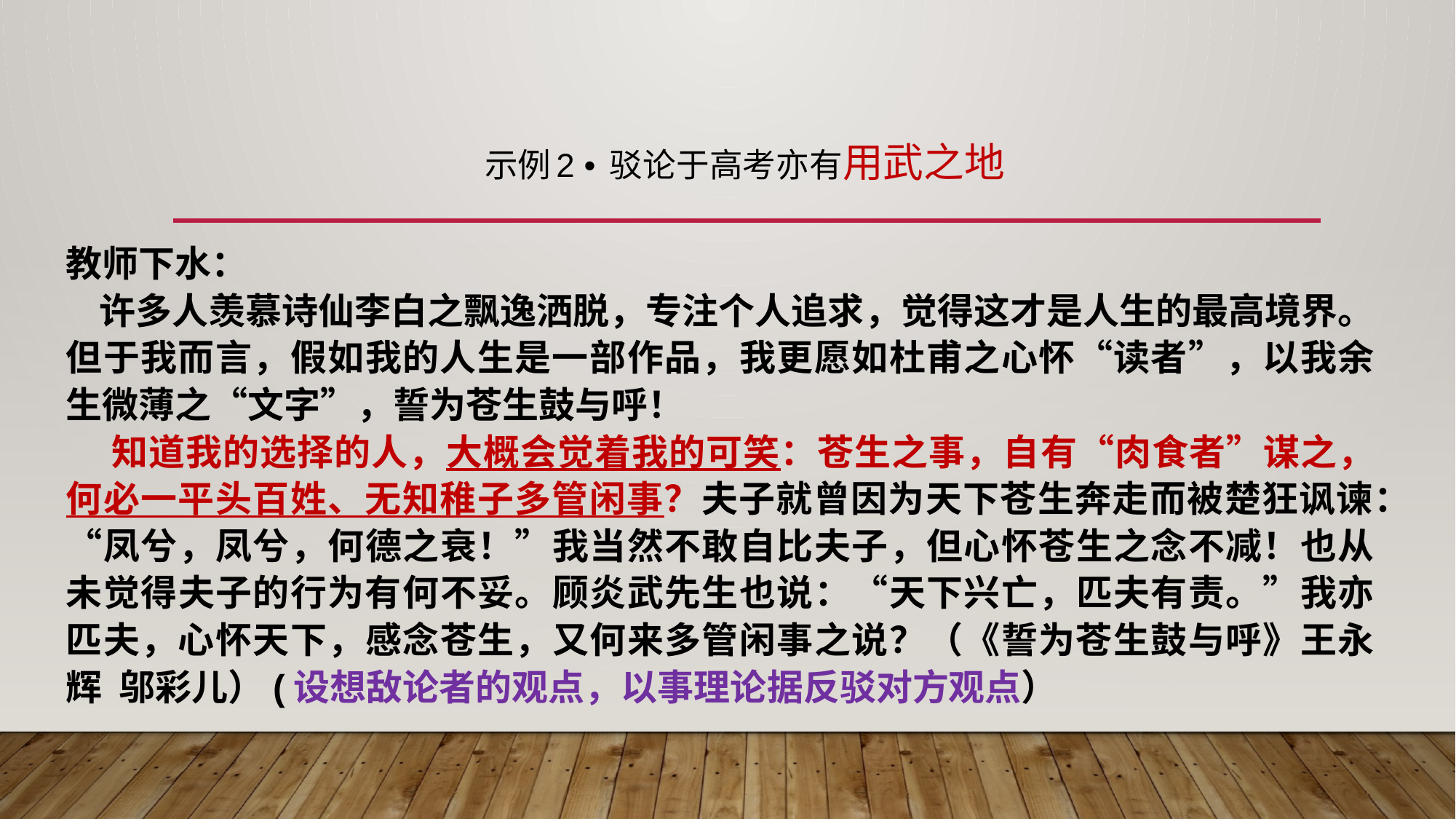

示例2 • 驳论于高考亦有用武之地
教师下水：
   许多人羡慕诗仙李白之飘逸洒脱，专注个人追求，觉得这才是人生的最高境界。但于我而言，假如我的人生是一部作品，我更愿如杜甫之心怀“读者”，以我余生微薄之“文字”，誓为苍生鼓与呼！
    知道我的选择的人，大概会觉着我的可笑：苍生之事，自有“肉食者”谋之，何必一平头百姓、无知稚子多管闲事？夫子就曾因为天下苍生奔走而被楚狂讽谏：“凤兮，凤兮，何德之衰！”我当然不敢自比夫子，但心怀苍生之念不减！也从未觉得夫子的行为有何不妥。顾炎武先生也说：“天下兴亡，匹夫有责。”我亦匹夫，心怀天下，感念苍生，又何来多管闲事之说？（《誓为苍生鼓与呼》王永辉  邬彩儿）(设想敌论者的观点，以事理论据反驳对方观点）